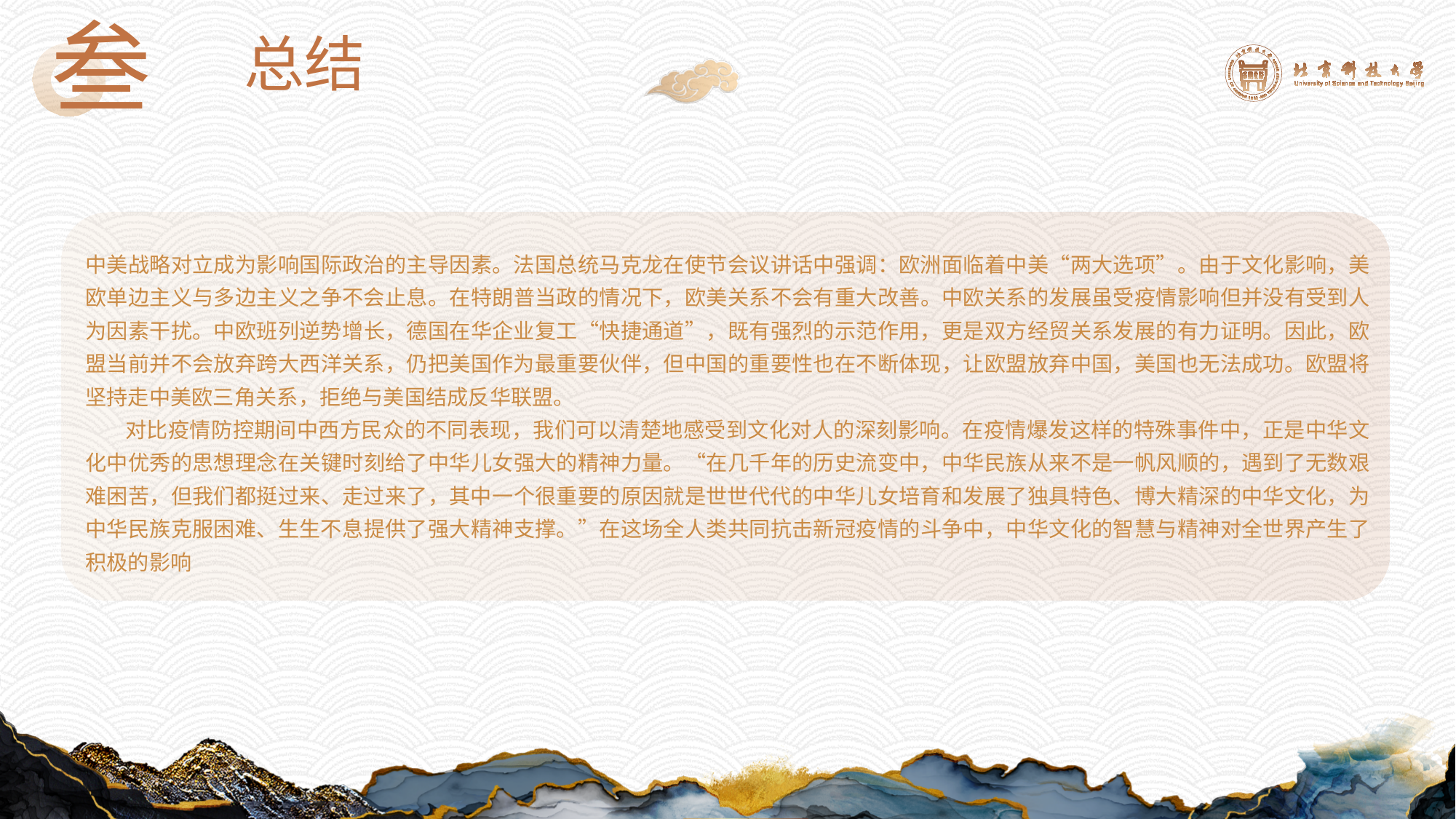

叁
总结

中美战略对立成为影响国际政治的主导因素。法国总统马克龙在使节会议讲话中强调：欧洲面临着中美“两大选项”。由于文化影响，美欧单边主义与多边主义之争不会止息。在特朗普当政的情况下，欧美关系不会有重大改善。中欧关系的发展虽受疫情影响但并没有受到人为因素干扰。中欧班列逆势增长，德国在华企业复工“快捷通道”，既有强烈的示范作用，更是双方经贸关系发展的有力证明。因此，欧盟当前并不会放弃跨大西洋关系，仍把美国作为最重要伙伴，但中国的重要性也在不断体现，让欧盟放弃中国，美国也无法成功。欧盟将坚持走中美欧三角关系，拒绝与美国结成反华联盟。
       对比疫情防控期间中西方民众的不同表现，我们可以清楚地感受到文化对人的深刻影响。在疫情爆发这样的特殊事件中，正是中华文化中优秀的思想理念在关键时刻给了中华儿女强大的精神力量。“在几千年的历史流变中，中华民族从来不是一帆风顺的，遇到了无数艰难困苦，但我们都挺过来、走过来了，其中一个很重要的原因就是世世代代的中华儿女培育和发展了独具特色、博大精深的中华文化，为中华民族克服困难、生生不息提供了强大精神支撑。”在这场全人类共同抗击新冠疫情的斗争中，中华文化的智慧与精神对全世界产生了积极的影响